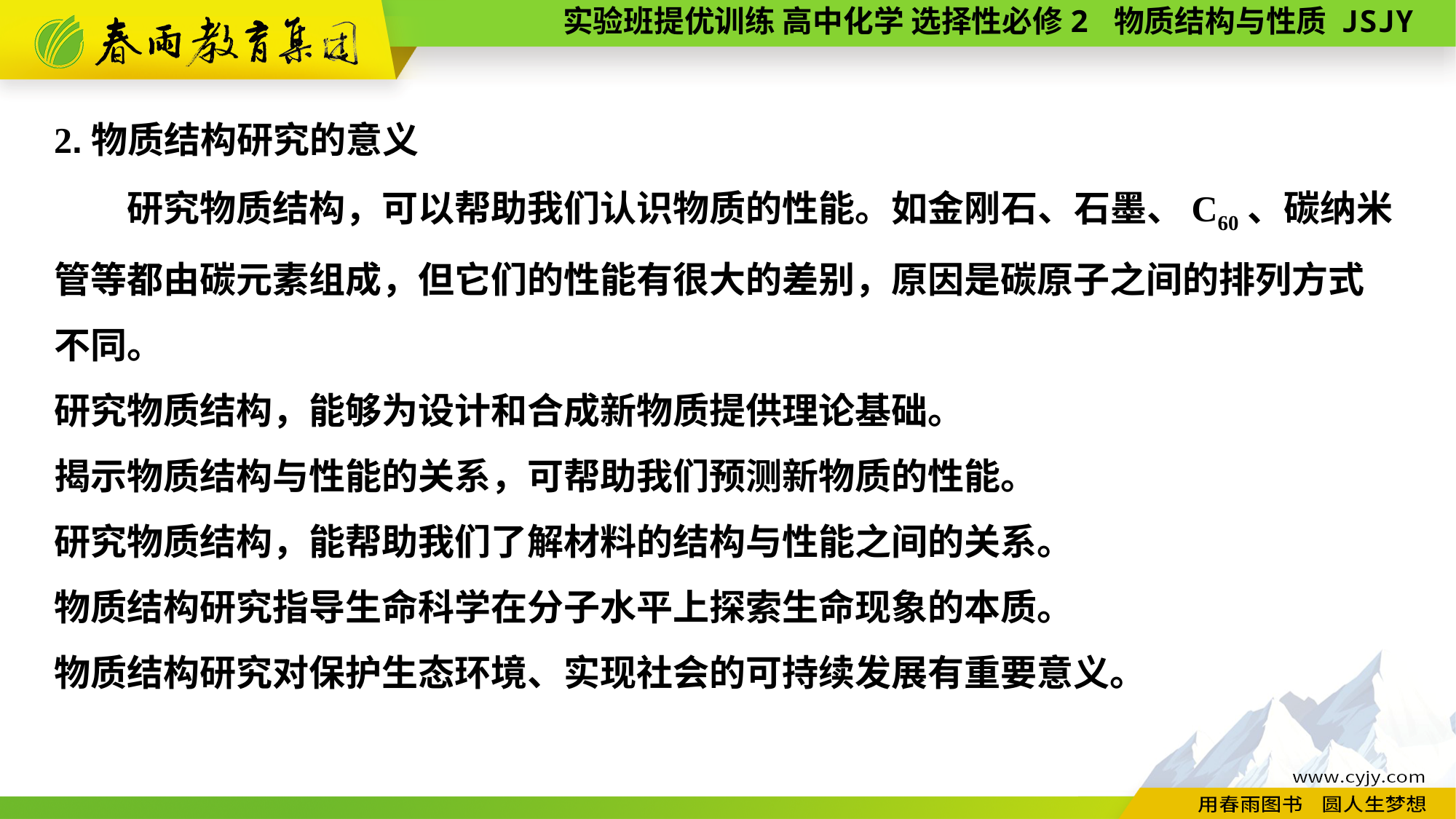

2.物质结构研究的意义
研究物质结构，可以帮助我们认识物质的性能。如金刚石、石墨、C60、碳纳米管等都由碳元素组成，但它们的性能有很大的差别，原因是碳原子之间的排列方式
不同。
研究物质结构，能够为设计和合成新物质提供理论基础。
揭示物质结构与性能的关系，可帮助我们预测新物质的性能。
研究物质结构，能帮助我们了解材料的结构与性能之间的关系。
物质结构研究指导生命科学在分子水平上探索生命现象的本质。
物质结构研究对保护生态环境、实现社会的可持续发展有重要意义。